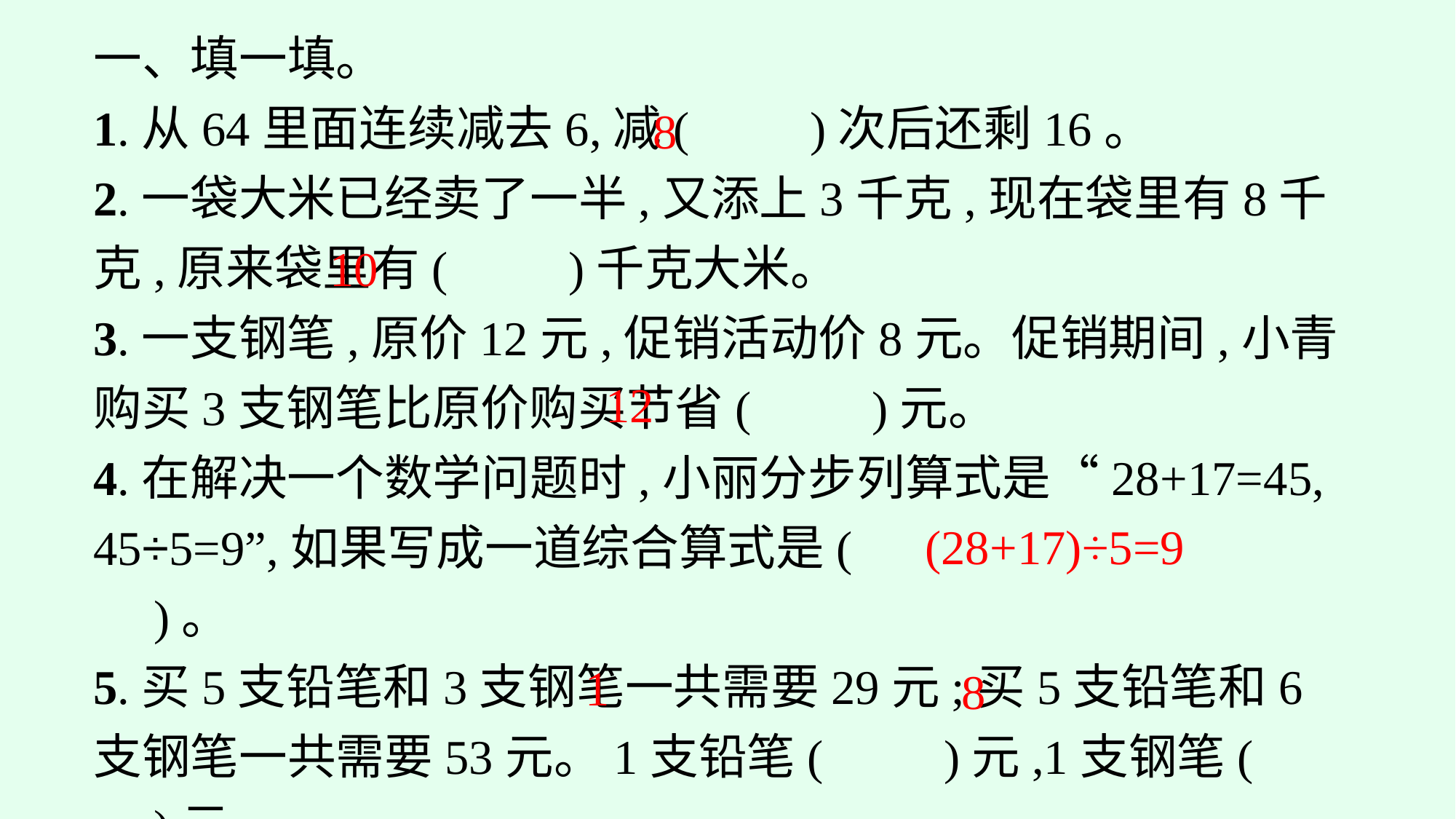

一、填一填。
1.从64里面连续减去6,减(　　)次后还剩16。
2.一袋大米已经卖了一半,又添上3千克,现在袋里有8千克,原来袋里有(　　)千克大米。
3.一支钢笔,原价12元,促销活动价8元。促销期间,小青购买3支钢笔比原价购买节省(　　)元。
4.在解决一个数学问题时,小丽分步列算式是“28+17=45, 45÷5=9”,如果写成一道综合算式是(　　　　　　　　　　)。
5.买5支铅笔和3支钢笔一共需要29元;买5支铅笔和6支钢笔一共需要53元。1支铅笔(　　)元,1支钢笔(　　)元。
8
10
12
(28+17)÷5=9
1
8